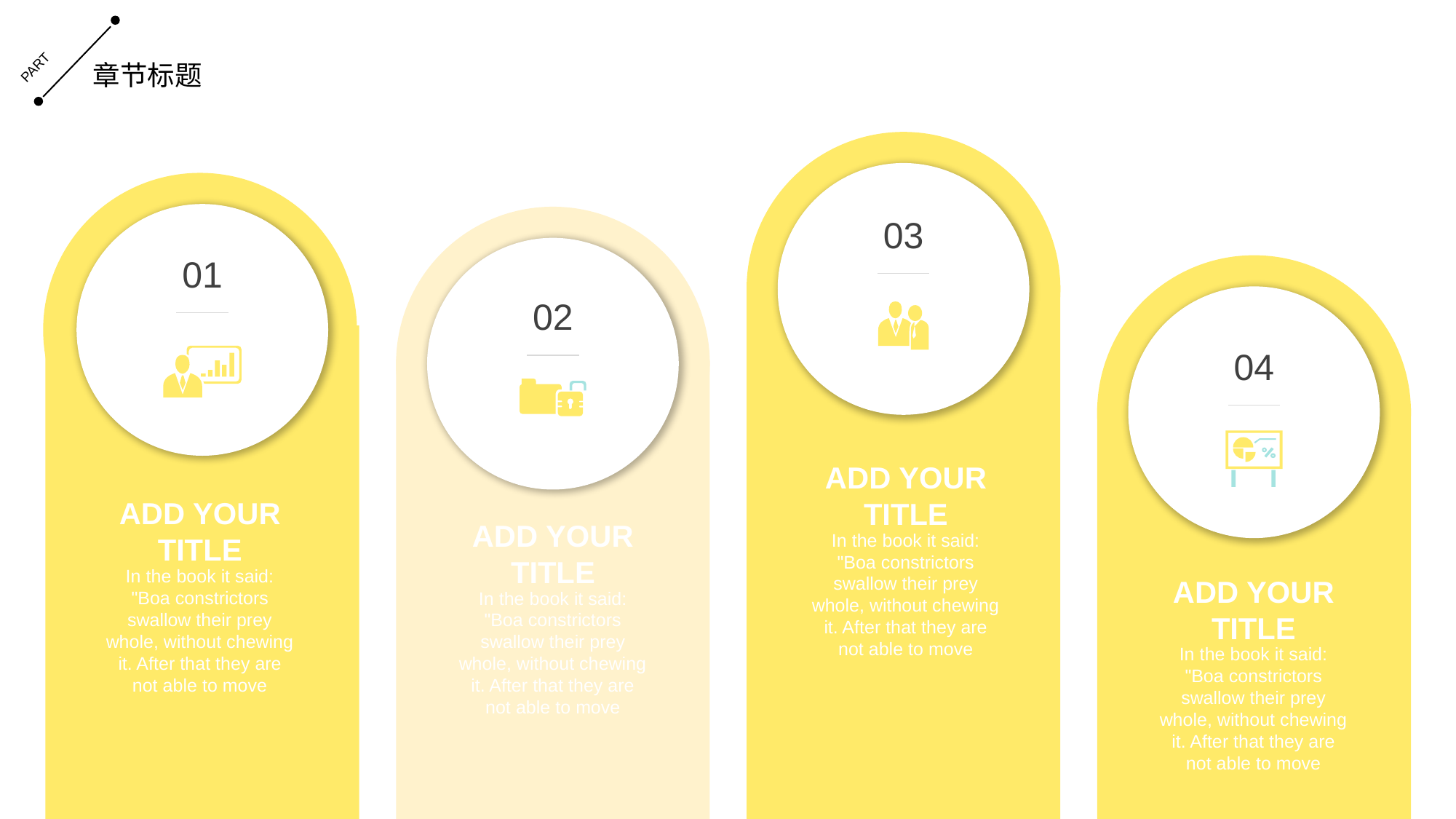

PART
章节标题

03

ADD YOUR TITLE
In the book it said: "Boa constrictors swallow their prey whole, without chewing it. After that they are not able to move

01

ADD YOUR TITLE
In the book it said: "Boa constrictors swallow their prey whole, without chewing it. After that they are not able to move

02

ADD YOUR TITLE
In the book it said: "Boa constrictors swallow their prey whole, without chewing it. After that they are not able to move

04

ADD YOUR TITLE
In the book it said: "Boa constrictors swallow their prey whole, without chewing it. After that they are not able to move